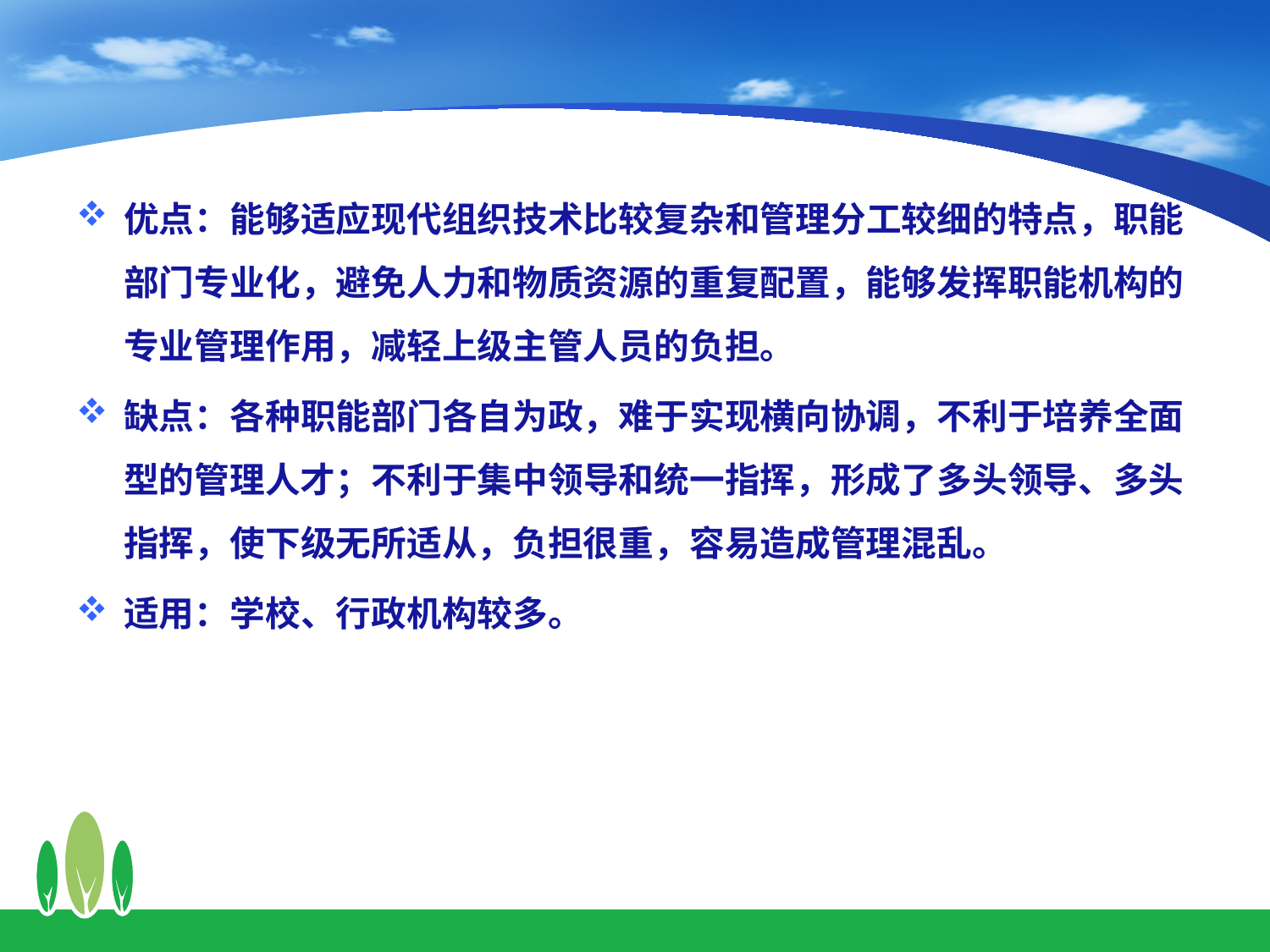

优点：能够适应现代组织技术比较复杂和管理分工较细的特点，职能部门专业化，避免人力和物质资源的重复配置，能够发挥职能机构的专业管理作用，减轻上级主管人员的负担。
缺点：各种职能部门各自为政，难于实现横向协调，不利于培养全面型的管理人才；不利于集中领导和统一指挥，形成了多头领导、多头指挥，使下级无所适从，负担很重，容易造成管理混乱。
适用：学校、行政机构较多。